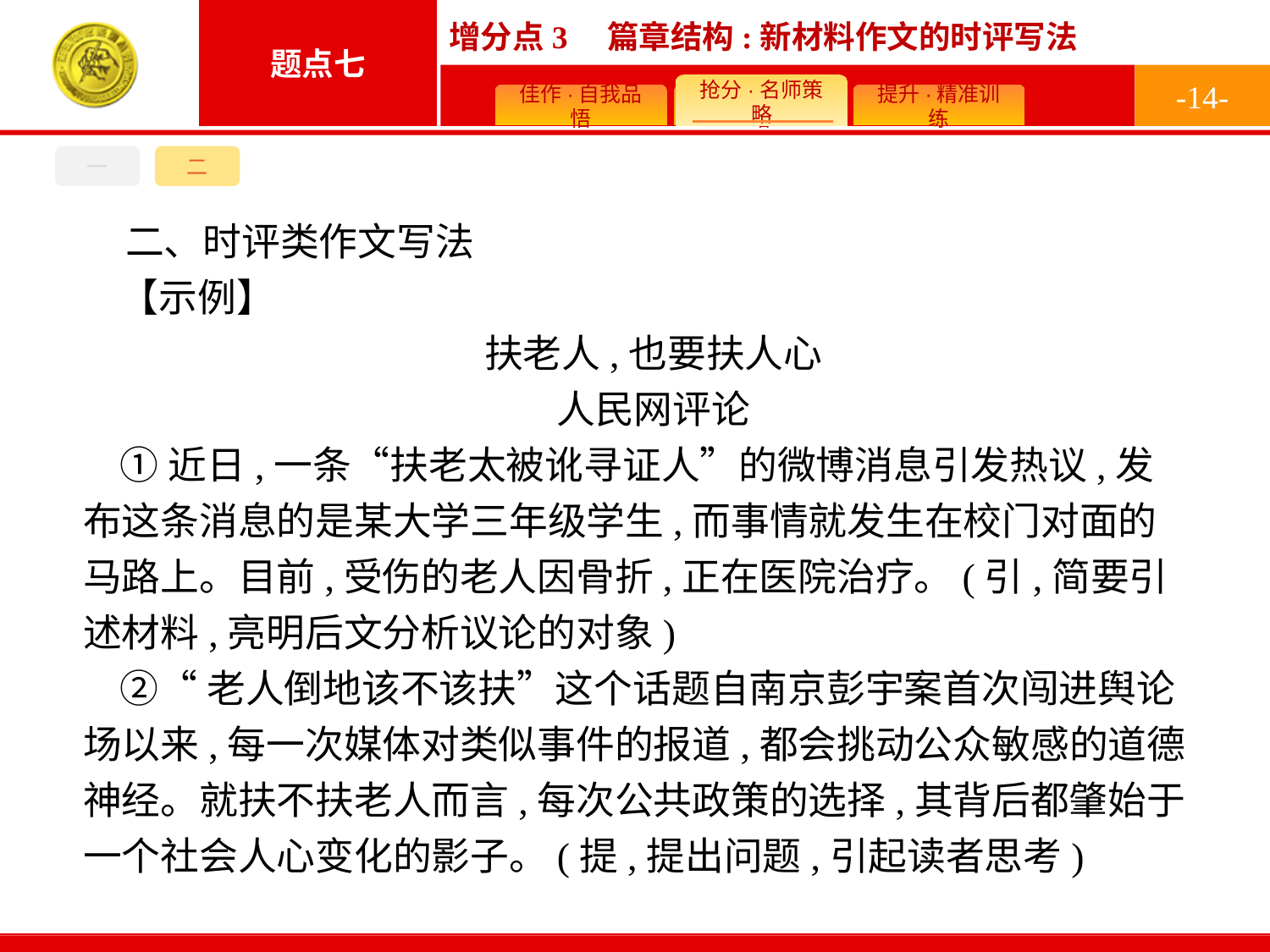

-14-
一
二
二、时评类作文写法
【示例】
扶老人,也要扶人心
人民网评论
①近日,一条“扶老太被讹寻证人”的微博消息引发热议,发布这条消息的是某大学三年级学生,而事情就发生在校门对面的马路上。目前,受伤的老人因骨折,正在医院治疗。(引,简要引述材料,亮明后文分析议论的对象)
②“老人倒地该不该扶”这个话题自南京彭宇案首次闯进舆论场以来,每一次媒体对类似事件的报道,都会挑动公众敏感的道德神经。就扶不扶老人而言,每次公共政策的选择,其背后都肇始于一个社会人心变化的影子。(提,提出问题,引起读者思考)